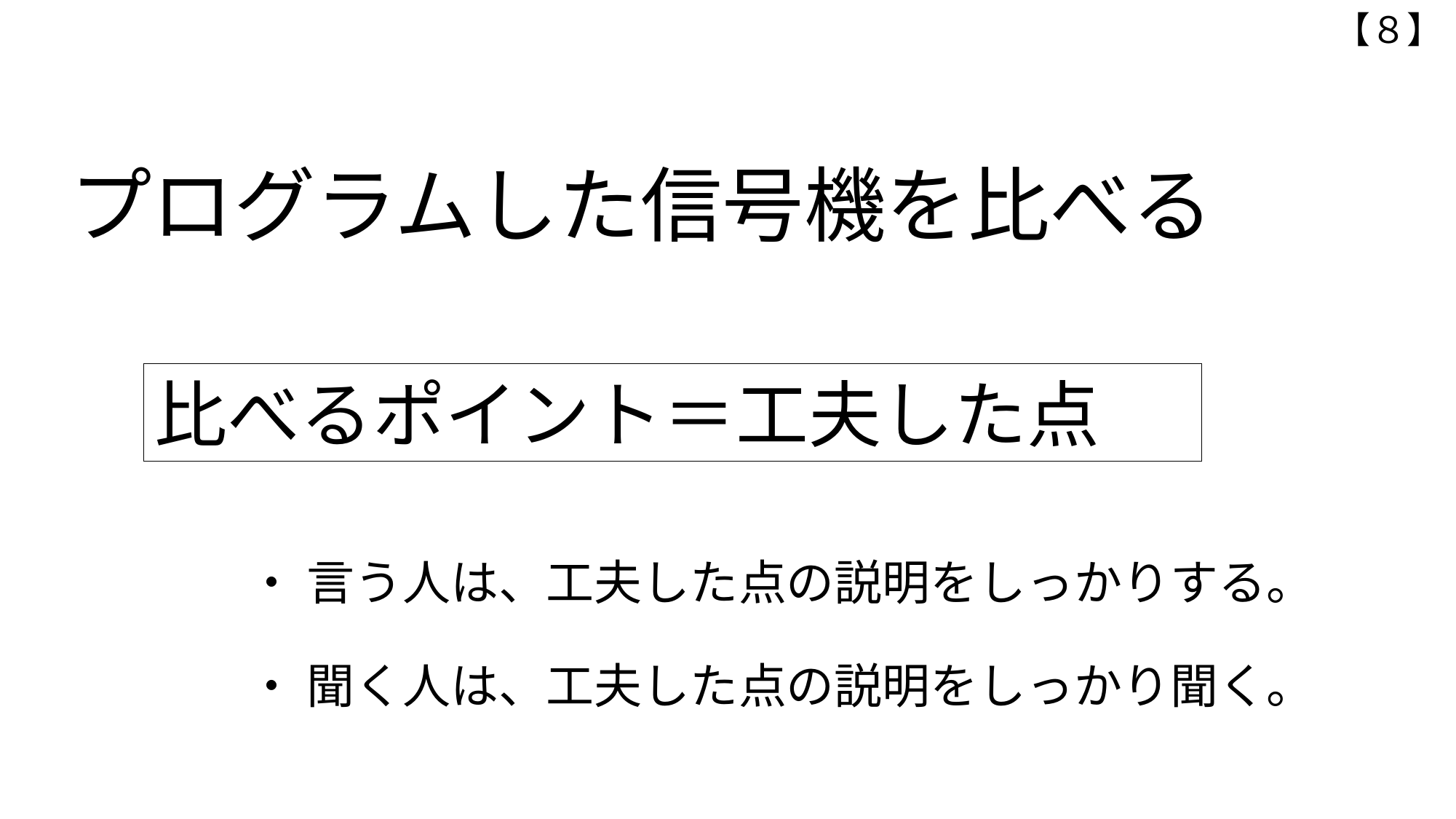

【８】
# プログラムした信号機を比べる
比べるポイント＝工夫した点
・ 言う人は、工夫した点の説明をしっかりする。

・ 聞く人は、工夫した点の説明をしっかり聞く。